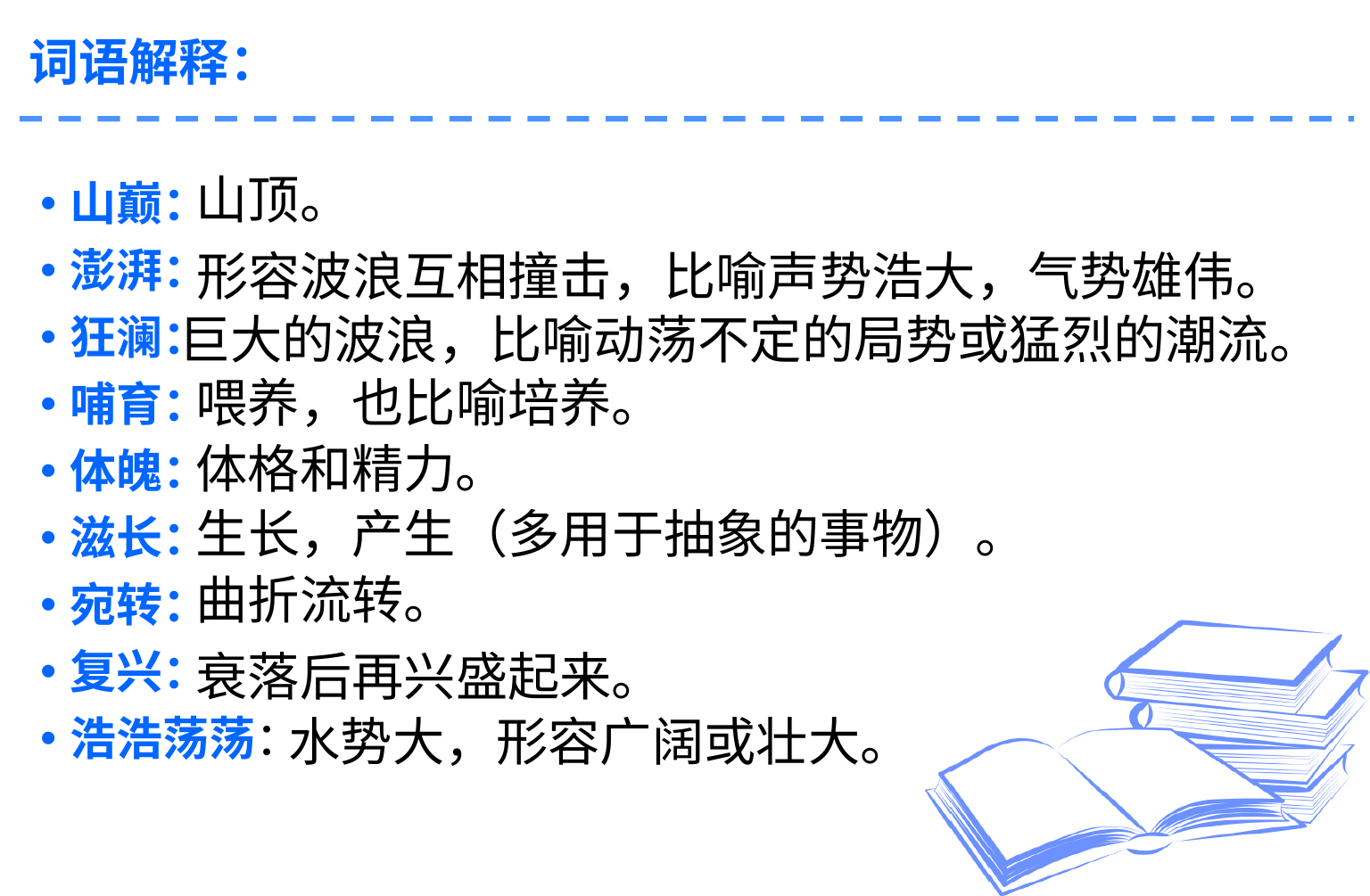

# 词语解释：
山顶。
山巅：
澎湃：
狂澜：
哺育：
体魄：
滋长：
宛转：
复兴：
浩浩荡荡：
形容波浪互相撞击，比喻声势浩大，气势雄伟。
巨大的波浪，比喻动荡不定的局势或猛烈的潮流。
喂养，也比喻培养。
体格和精力。
生长，产生（多用于抽象的事物）。
曲折流转。
衰落后再兴盛起来。
水势大，形容广阔或壮大。